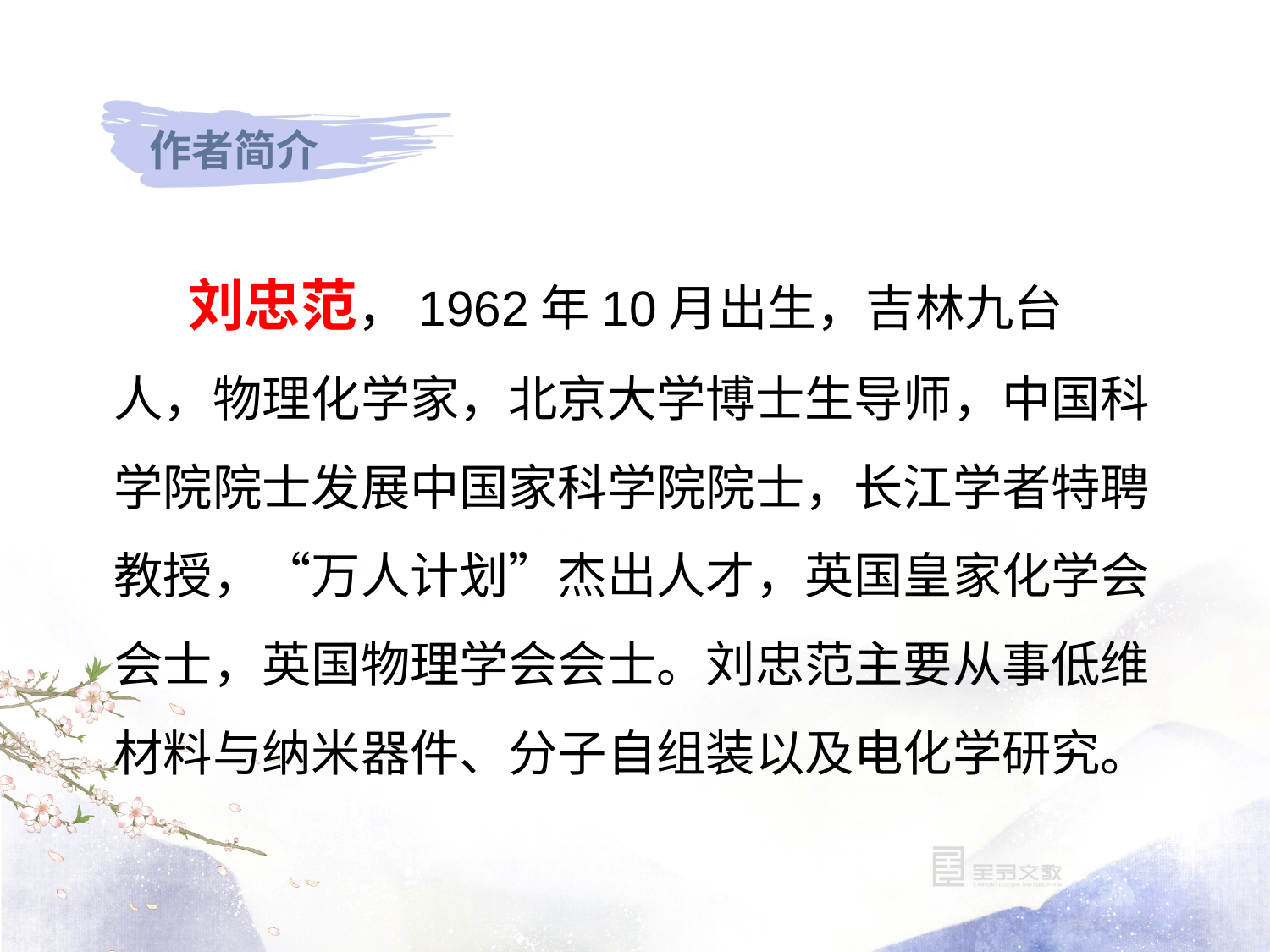

刘忠范，1962年10月出生，吉林九台人，物理化学家，北京大学博士生导师，中国科学院院士发展中国家科学院院士，长江学者特聘教授，“万人计划”杰出人才，英国皇家化学会会士，英国物理学会会士。刘忠范主要从事低维材料与纳米器件、分子自组装以及电化学研究。